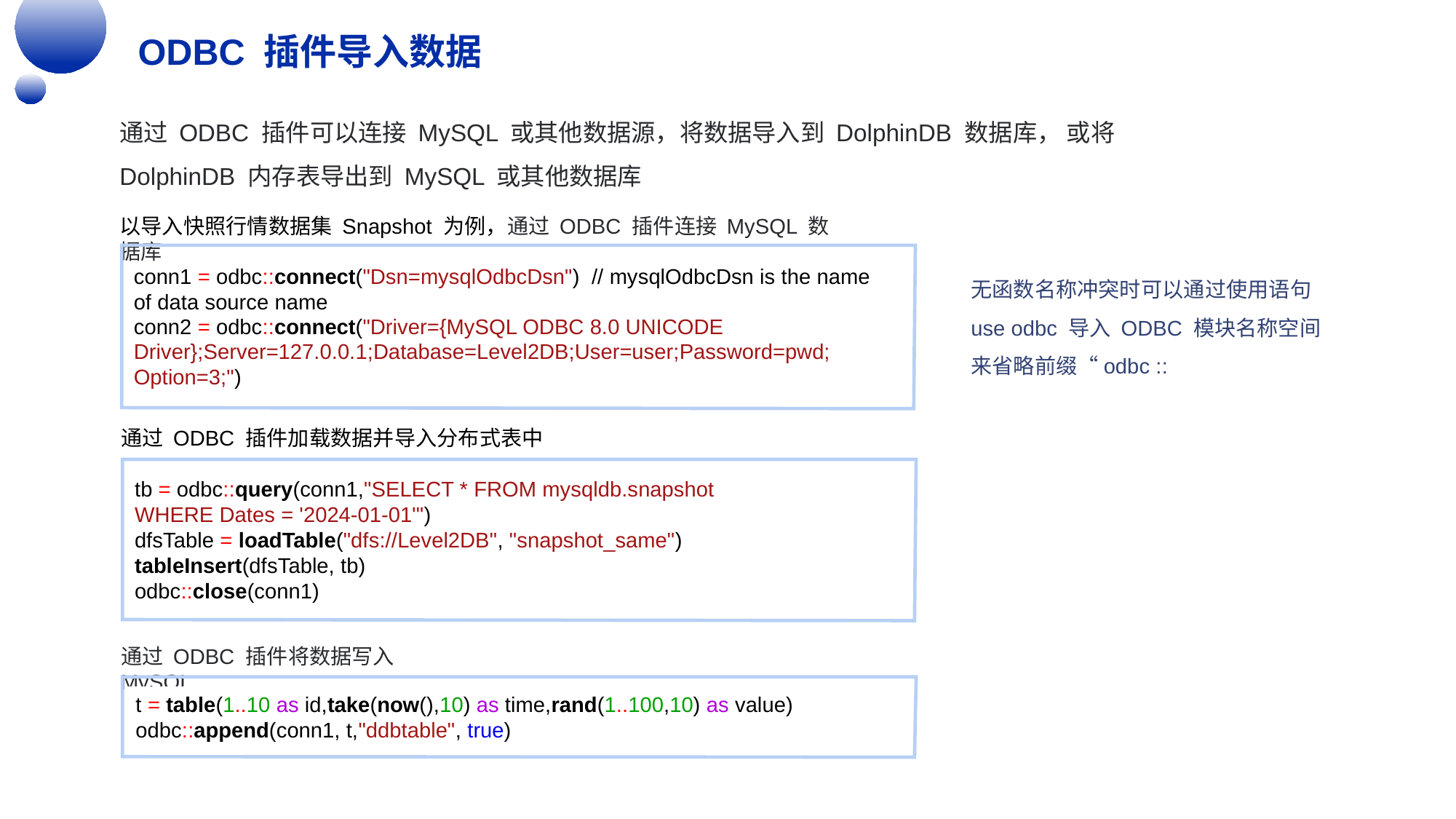

ODBC 插件导入数据

通过 ODBC 插件可以连接 MySQL 或其他数据源，将数据导入到 DolphinDB 数据库， 或将 DolphinDB 内存表导出到 MySQL 或其他数据库
以导入快照行情数据集 Snapshot 为例，通过 ODBC 插件连接 MySQL 数据库

conn1 = odbc::connect("Dsn=mysqlOdbcDsn")  // mysqlOdbcDsn is the name of data source name
conn2 = odbc::connect("Driver={MySQL ODBC 8.0 UNICODE Driver};Server=127.0.0.1;Database=Level2DB;User=user;Password=pwd;
Option=3;")
无函数名称冲突时可以通过使用语句 use odbc 导入 ODBC 模块名称空间来省略前缀“odbc ::
通过 ODBC 插件加载数据并导入分布式表中

tb = odbc::query(conn1,"SELECT * FROM mysqldb.snapshot WHERE Dates = '2024-01-01'")
dfsTable = loadTable("dfs://Level2DB", "snapshot_same")
tableInsert(dfsTable, tb)
odbc::close(conn1)
通过 ODBC 插件将数据写入 MySQL

t = table(1..10 as id,take(now(),10) as time,rand(1..100,10) as value)
odbc::append(conn1, t,"ddbtable", true)